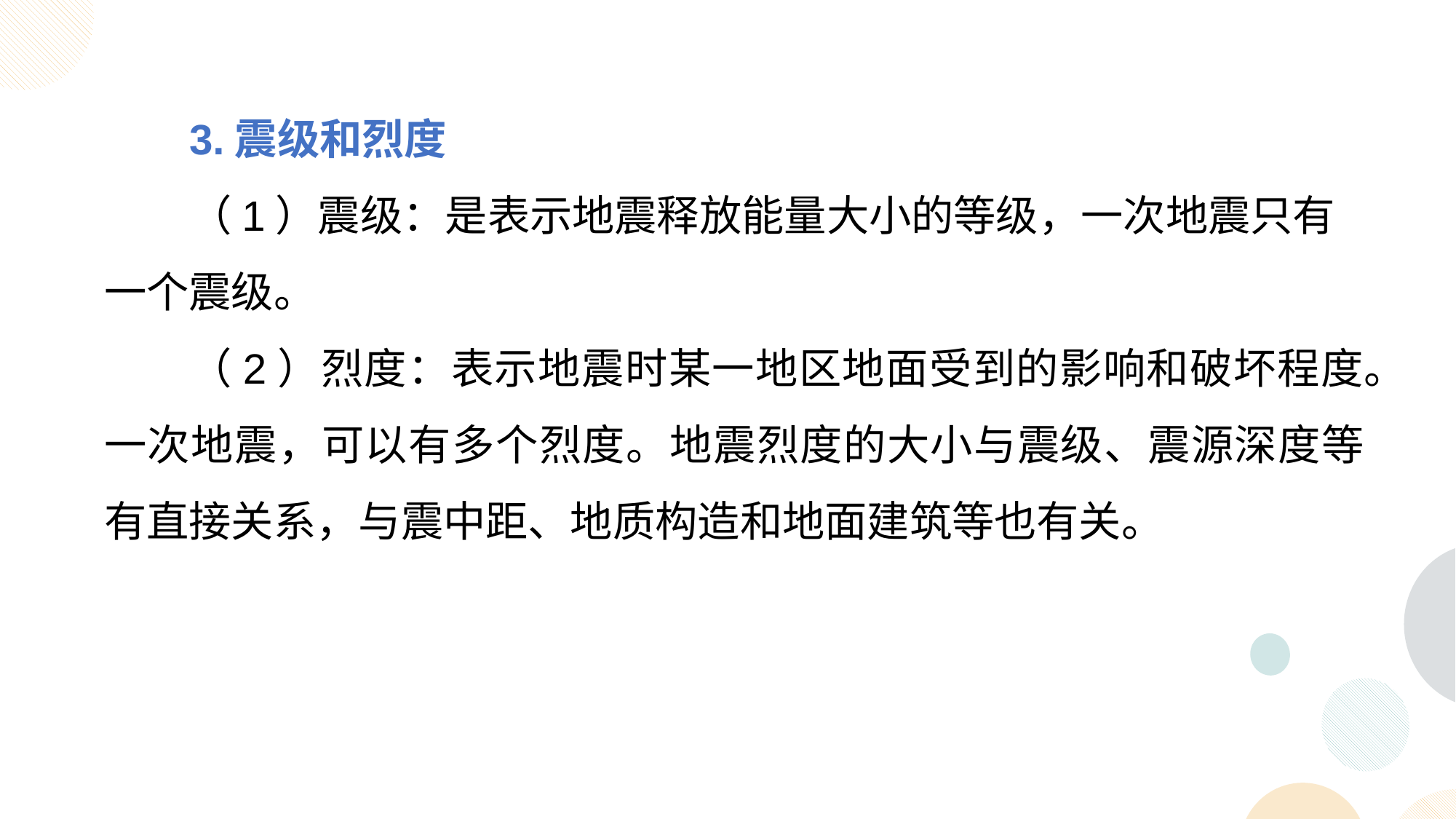

3.震级和烈度
（1）震级：是表示地震释放能量大小的等级，一次地震只有一个震级。
（2）烈度：表示地震时某一地区地面受到的影响和破坏程度。一次地震，可以有多个烈度。地震烈度的大小与震级、震源深度等有直接关系，与震中距、地质构造和地面建筑等也有关。